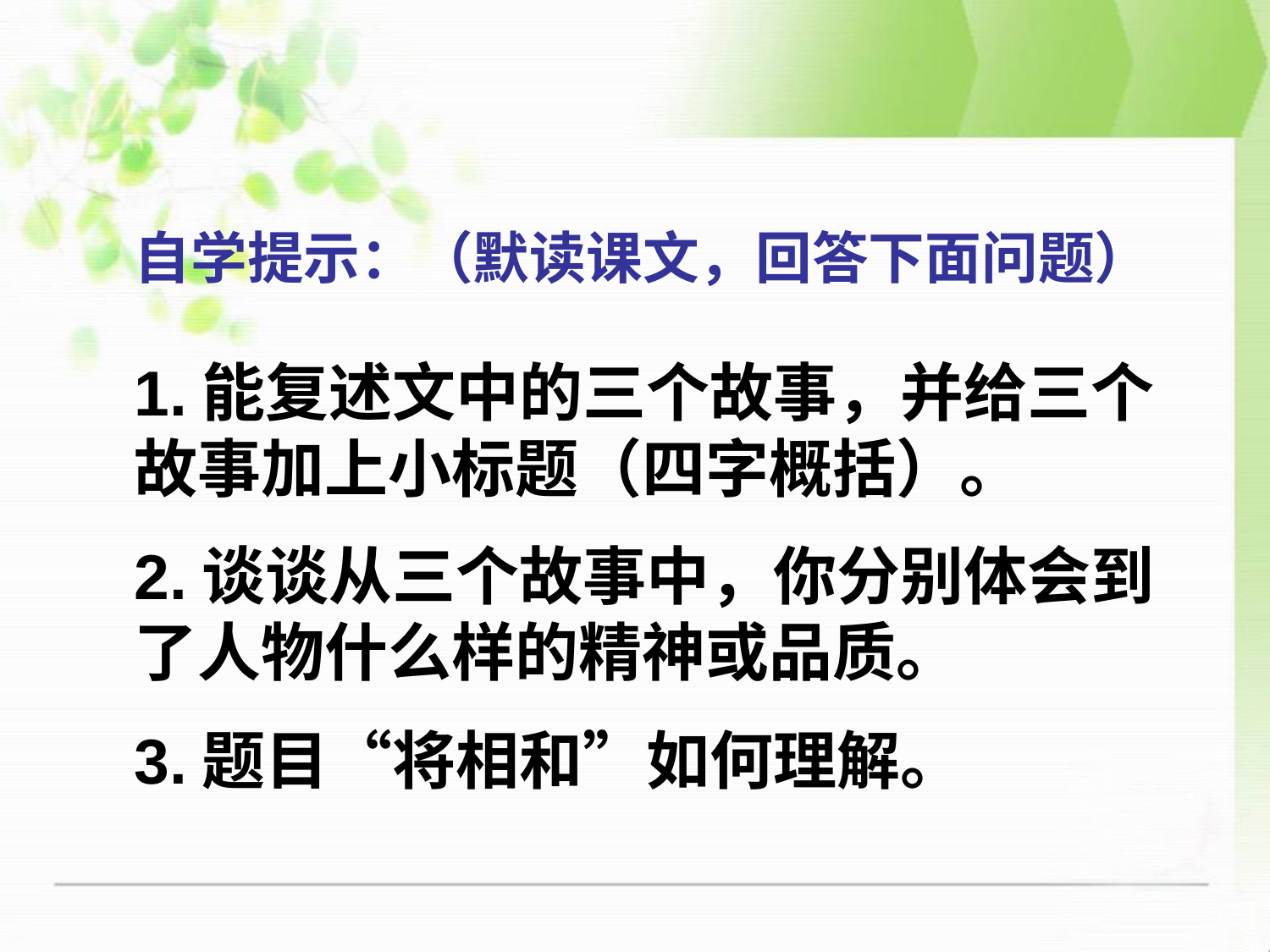

自学提示：（默读课文，回答下面问题）

1.能复述文中的三个故事，并给三个 故事加上小标题（四字概括）。
2.谈谈从三个故事中，你分别体会到了人物什么样的精神或品质。
3.题目“将相和”如何理解。